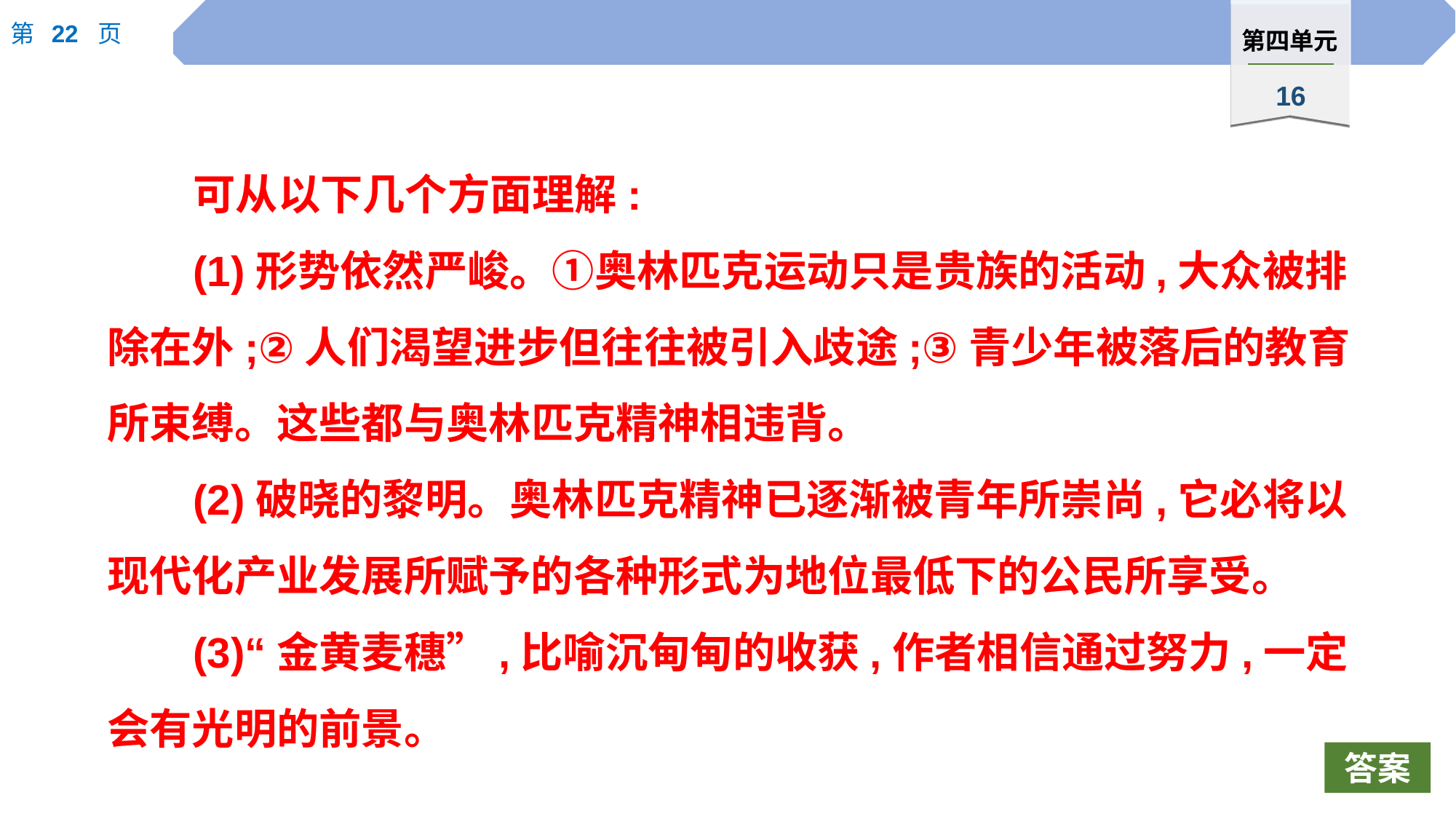

可从以下几个方面理解:
(1)形势依然严峻。①奥林匹克运动只是贵族的活动,大众被排除在外;②人们渴望进步但往往被引入歧途;③青少年被落后的教育所束缚。这些都与奥林匹克精神相违背。
(2)破晓的黎明。奥林匹克精神已逐渐被青年所崇尚,它必将以现代化产业发展所赋予的各种形式为地位最低下的公民所享受。
(3)“金黄麦穗”,比喻沉甸甸的收获,作者相信通过努力,一定会有光明的前景。
答案